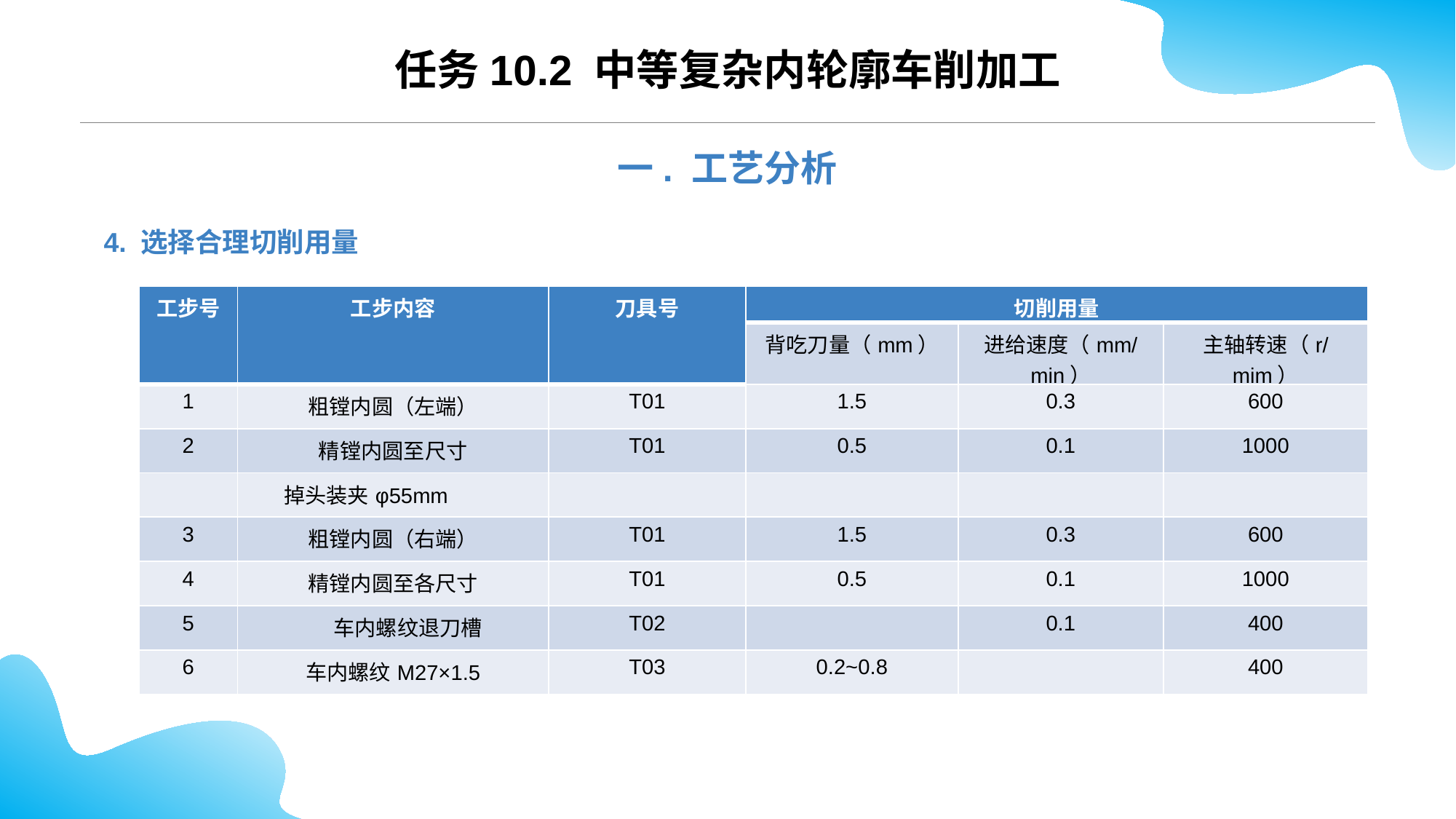

CONTENTS
任务10.2 中等复杂内轮廓车削加工
一. 工艺分析
4. 选择合理切削用量
| 工步号 | 工步内容 | 刀具号 | 切削用量 |  |  |
| --- | --- | --- | --- | --- | --- |
|  |  |  | 背吃刀量（mm） | 进给速度（mm/min） | 主轴转速（r/mim） |
| 1 | 粗镗内圆（左端） | T01 | 1.5 | 0.3 | 600 |
| 2 | 精镗内圆至尺寸 | T01 | 0.5 | 0.1 | 1000 |
|  | 掉头装夹φ55mm |  |  |  |  |
| 3 | 粗镗内圆（右端） | T01 | 1.5 | 0.3 | 600 |
| 4 | 精镗内圆至各尺寸 | T01 | 0.5 | 0.1 | 1000 |
| 5 | 车内螺纹退刀槽 | T02 |  | 0.1 | 400 |
| 6 | 车内螺纹M27×1.5 | T03 | 0.2~0.8 |  | 400 |